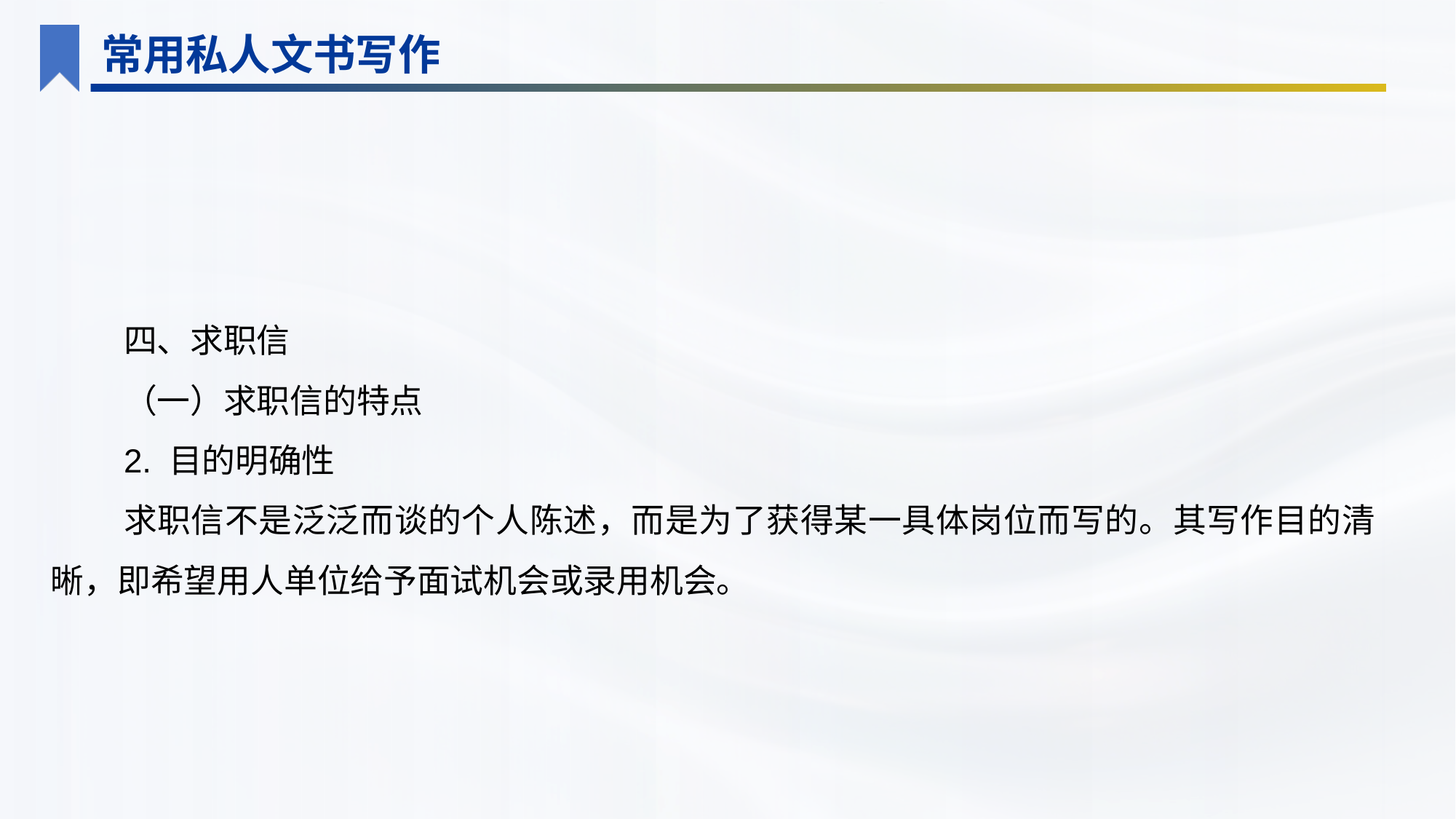

常用私人文书写作
四、求职信
（一）求职信的特点
2. 目的明确性
求职信不是泛泛而谈的个人陈述，而是为了获得某一具体岗位而写的。其写作目的清晰，即希望用人单位给予面试机会或录用机会。